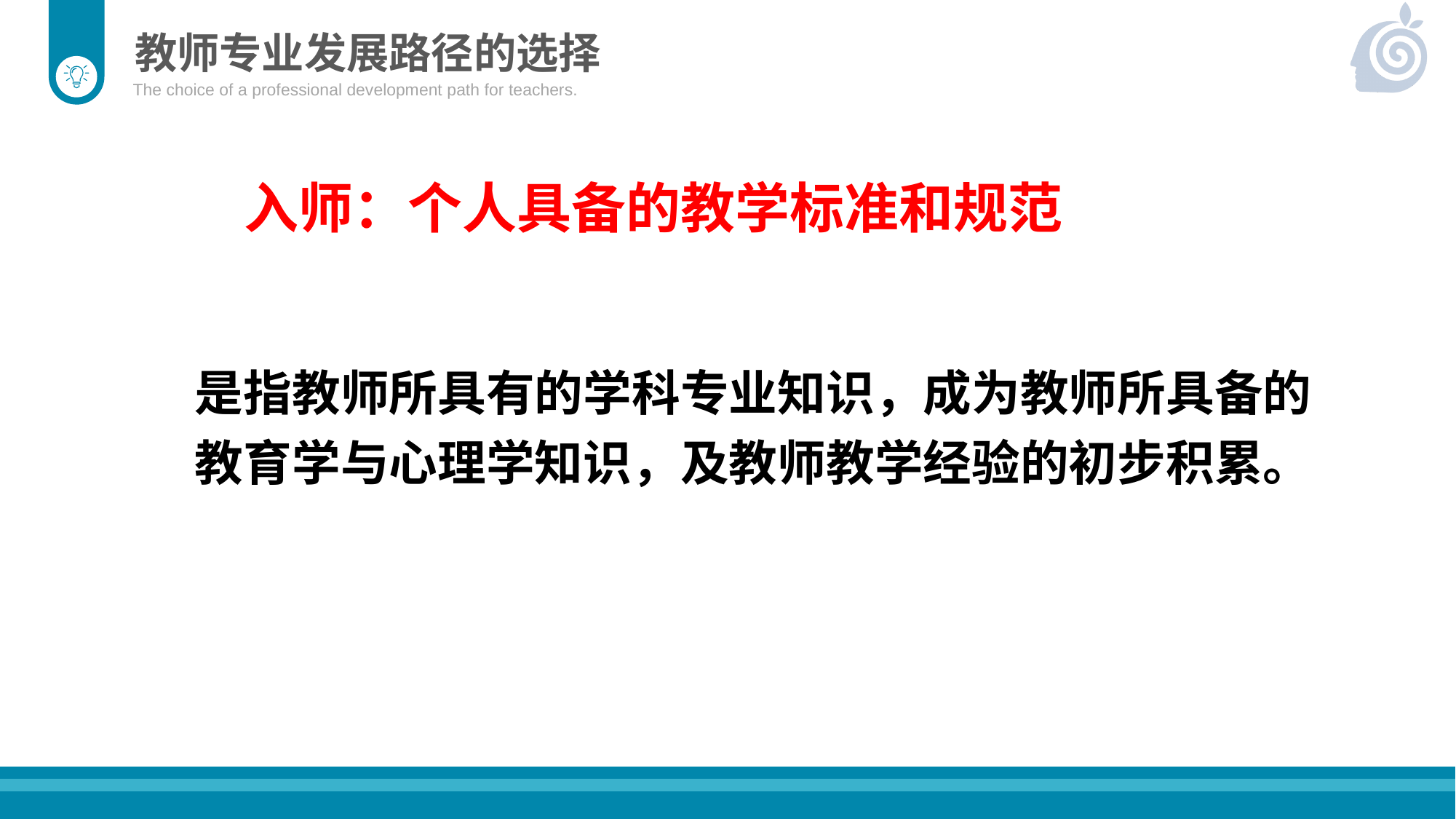

教师专业发展路径的选择
The choice of a professional development path for teachers.
入师：个人具备的教学标准和规范
是指教师所具有的学科专业知识，成为教师所具备的教育学与心理学知识，及教师教学经验的初步积累。